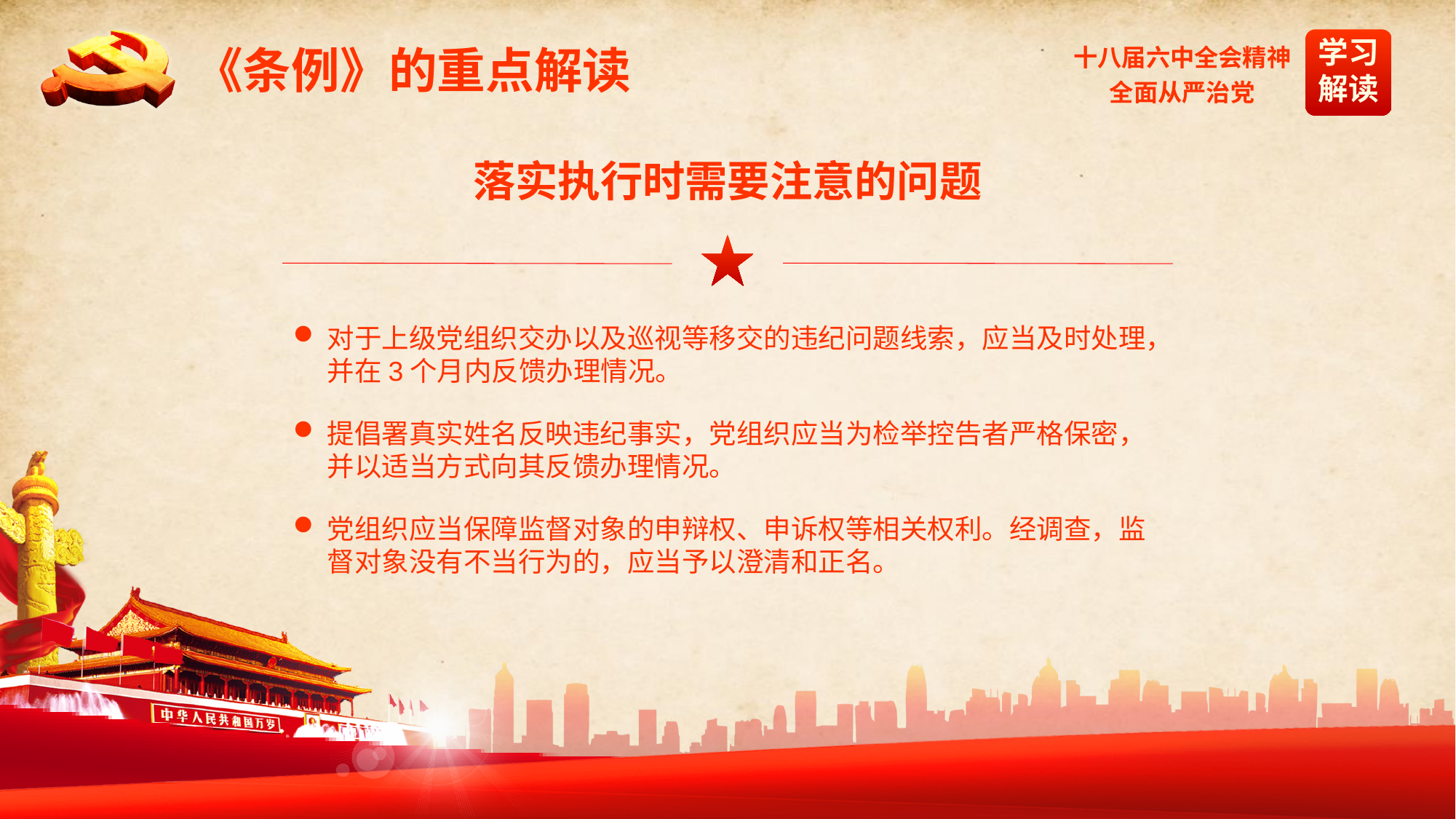

《条例》的重点解读
落实执行时需要注意的问题

对于上级党组织交办以及巡视等移交的违纪问题线索，应当及时处理，并在3个月内反馈办理情况。
提倡署真实姓名反映违纪事实，党组织应当为检举控告者严格保密，并以适当方式向其反馈办理情况。
党组织应当保障监督对象的申辩权、申诉权等相关权利。经调查，监督对象没有不当行为的，应当予以澄清和正名。